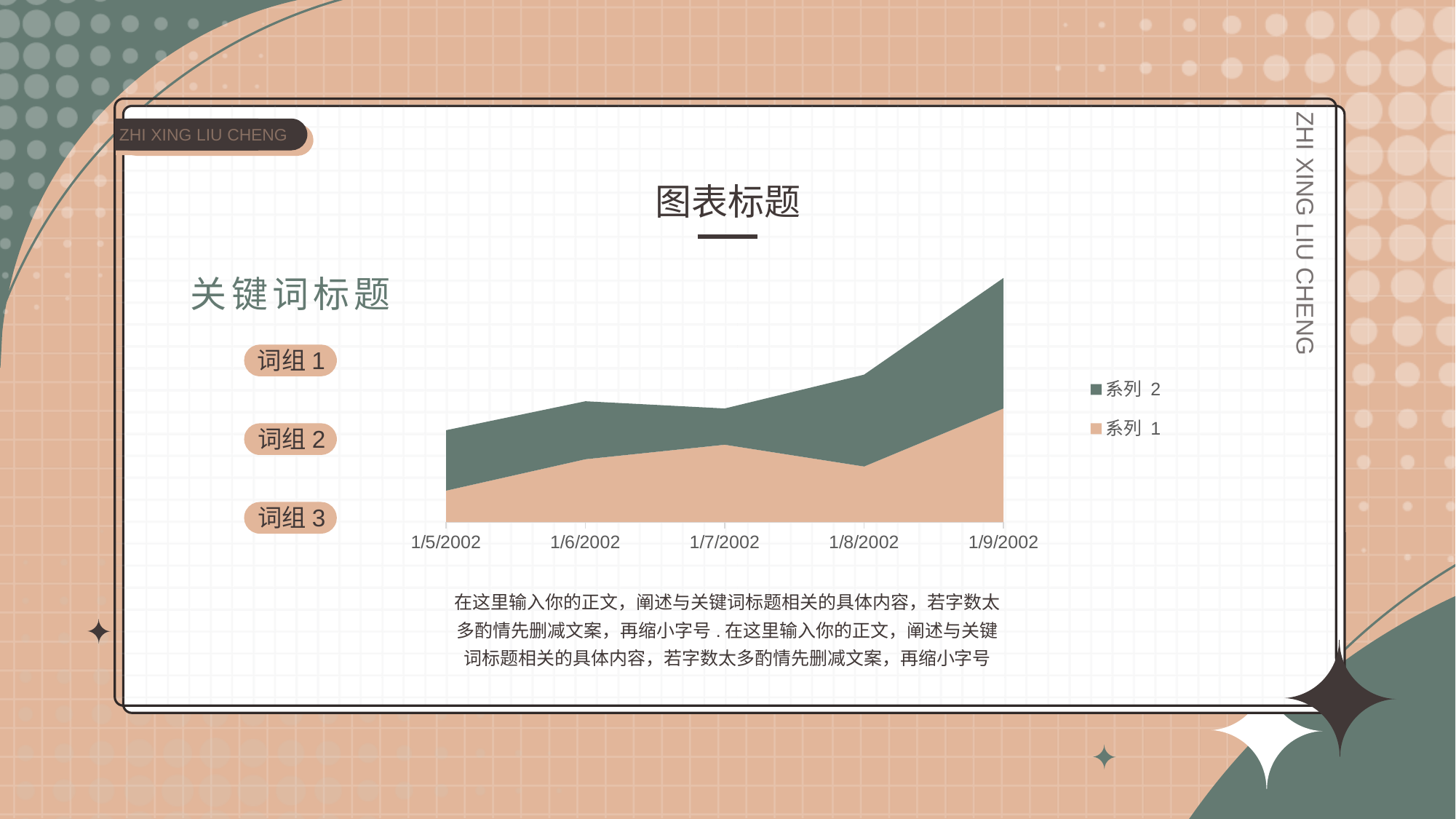

ZHI XING LIU CHENG

ZHI XING LIU CHENG

图表标题

### Chart

| Category | 系列 1 | 系列 2 |
|---|---|---|
| 37261 | 13.0 | 25.0 |
| 37262 | 26.0 | 24.0 |
| 37263 | 32.0 | 15.0 |
| 37264 | 23.0 | 38.0 |
| 37265 | 47.0 | 54.0 |
关键词标题

词组1

词组2

词组3
在这里输入你的正文，阐述与关键词标题相关的具体内容，若字数太多酌情先删减文案，再缩小字号.在这里输入你的正文，阐述与关键词标题相关的具体内容，若字数太多酌情先删减文案，再缩小字号